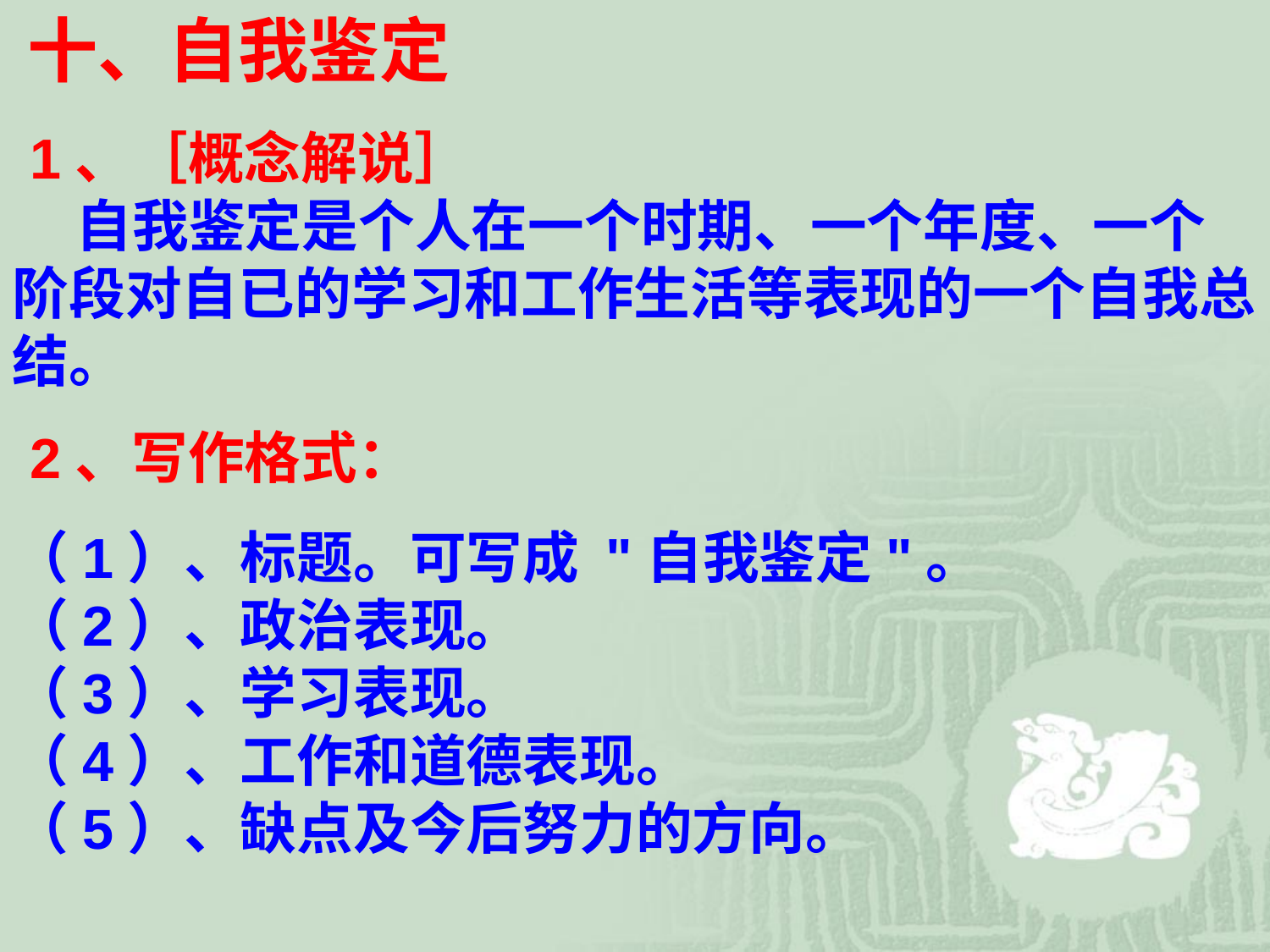

十、自我鉴定
  1、［概念解说］
　　自我鉴定是个人在一个时期、一个年度、一个阶段对自已的学习和工作生活等表现的一个自我总结。
  2、写作格式：
（1）、标题。可写成 "自我鉴定"。
（2）、政治表现。
（3）、学习表现。
（4）、工作和道德表现。
（5）、缺点及今后努力的方向。